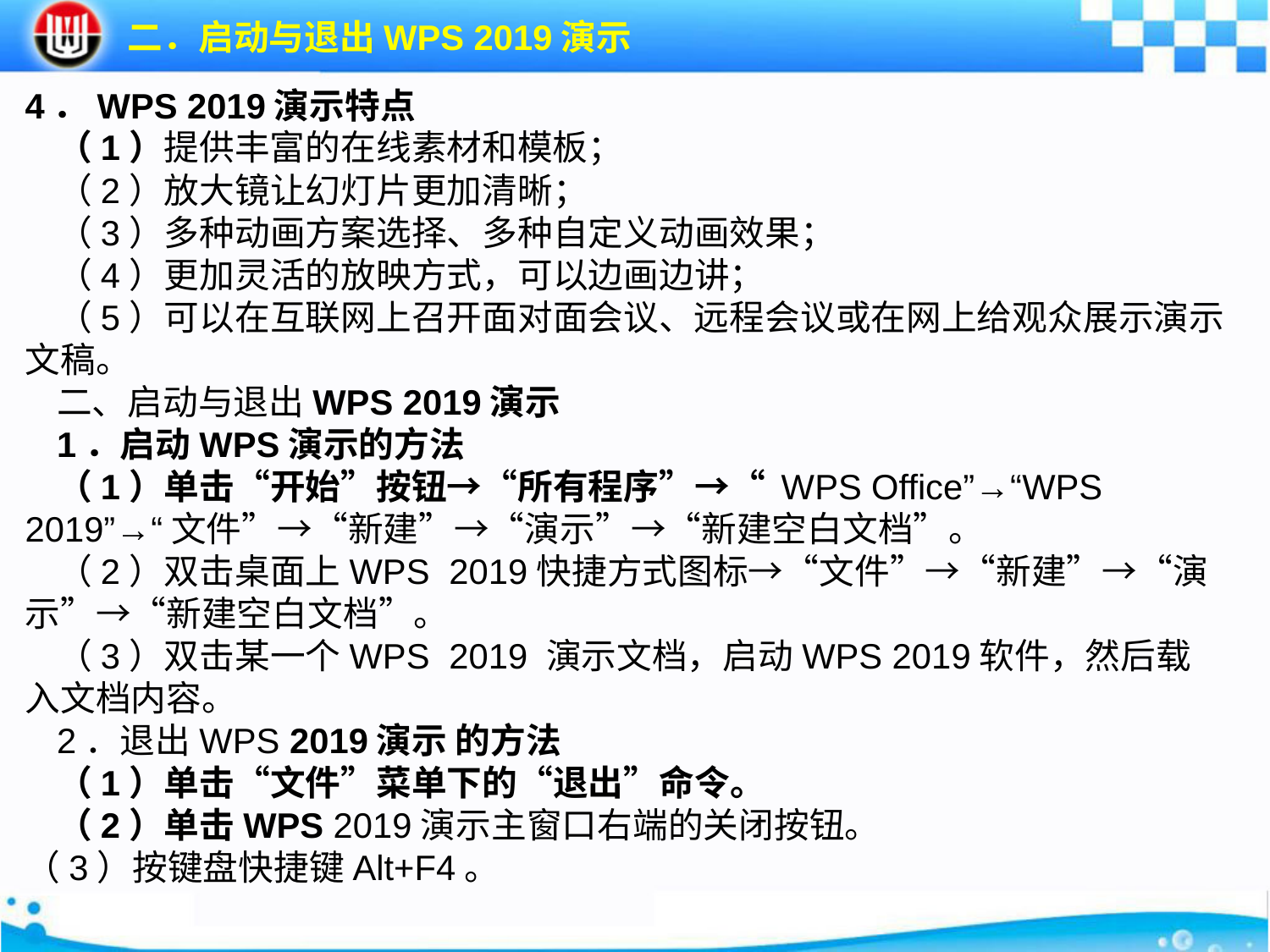

二．启动与退出WPS 2019演示
4．WPS 2019演示特点（1）提供丰富的在线素材和模板；
（2）放大镜让幻灯片更加清晰；（3）多种动画方案选择、多种自定义动画效果；（4）更加灵活的放映方式，可以边画边讲；（5）可以在互联网上召开面对面会议、远程会议或在网上给观众展示演示文稿。二、启动与退出WPS 2019演示1．启动WPS演示的方法（1）单击“开始”按钮→“所有程序”→“ WPS Office”→“WPS  2019”→“文件”→“新建”→“演示”→“新建空白文档”。（2）双击桌面上WPS  2019快捷方式图标→“文件”→“新建”→“演示”→“新建空白文档”。（3）双击某一个WPS  2019 演示文档，启动WPS 2019软件，然后载入文档内容。2．退出WPS 2019演示 的方法（1）单击“文件”菜单下的“退出”命令。（2）单击WPS 2019演示主窗口右端的关闭按钮。（3）按键盘快捷键Alt+F4。